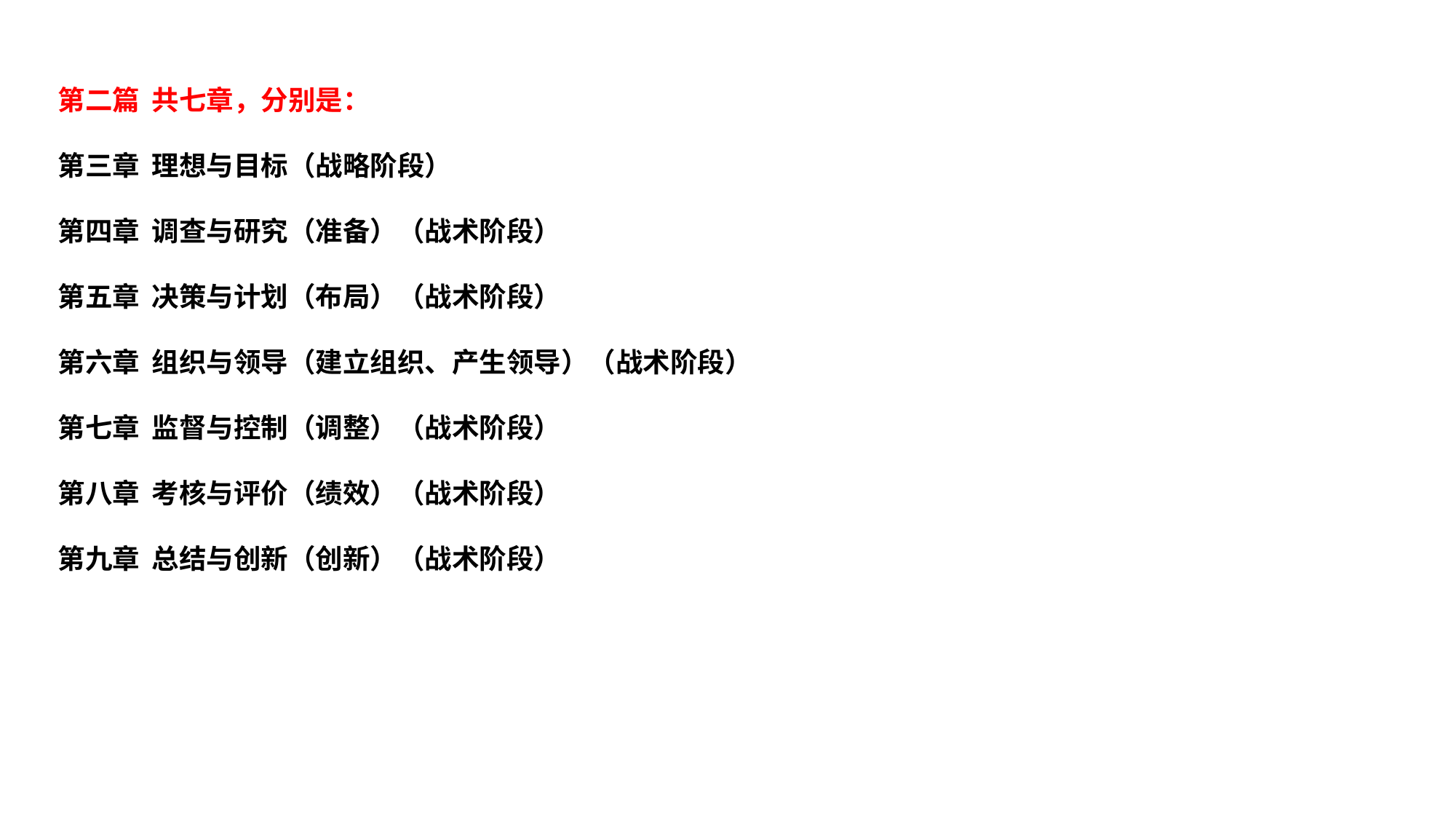

第二篇  共七章，分别是：
第三章  理想与目标（战略阶段）
第四章  调查与研究（准备）（战术阶段）
第五章  决策与计划（布局）（战术阶段）
第六章  组织与领导（建立组织、产生领导）（战术阶段）
第七章  监督与控制（调整）（战术阶段）
第八章  考核与评价（绩效）（战术阶段）
第九章  总结与创新（创新）（战术阶段）

3